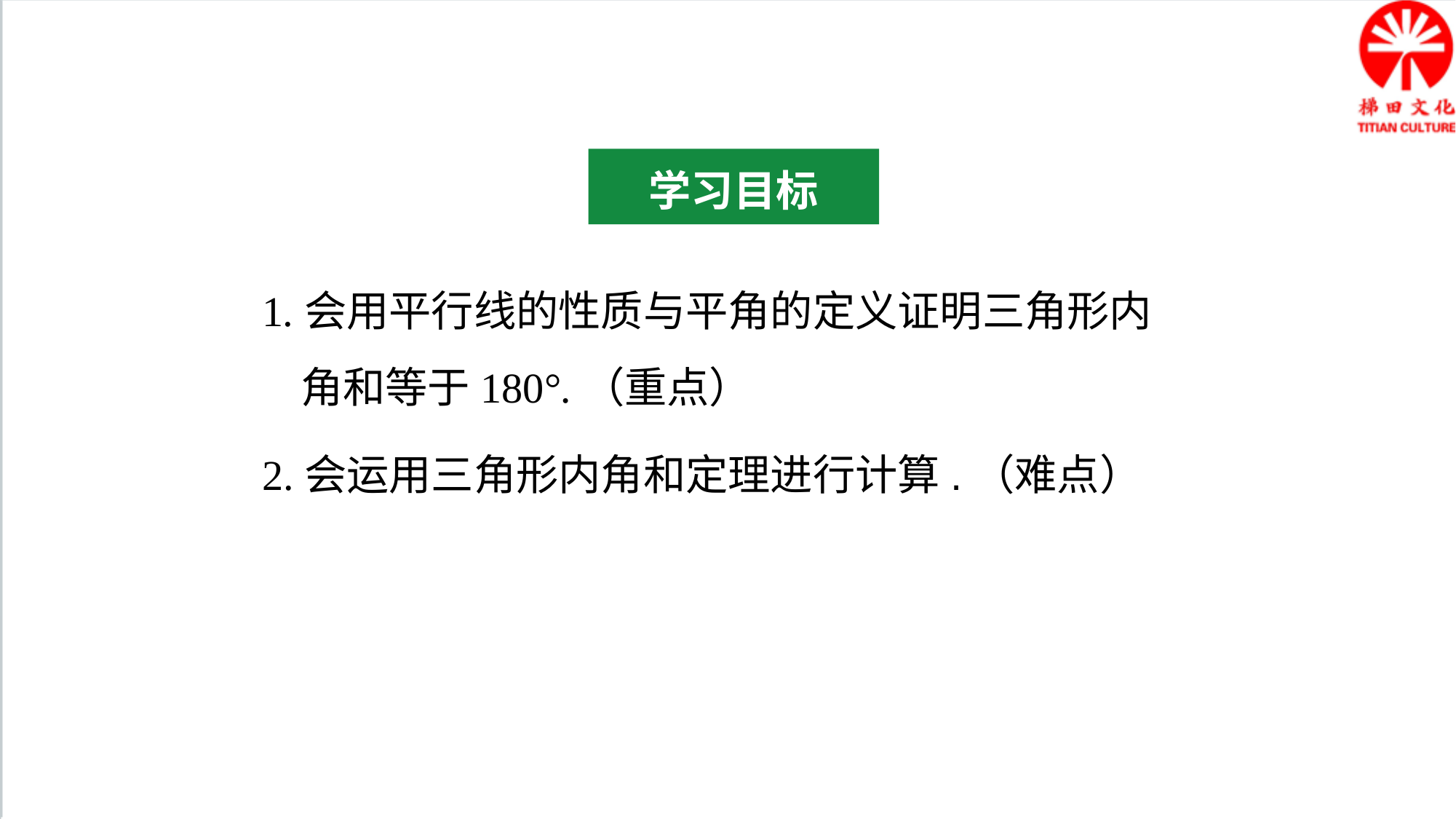

学习目标
1.会用平行线的性质与平角的定义证明三角形内
   角和等于180°.（重点）
2.会运用三角形内角和定理进行计算.（难点）